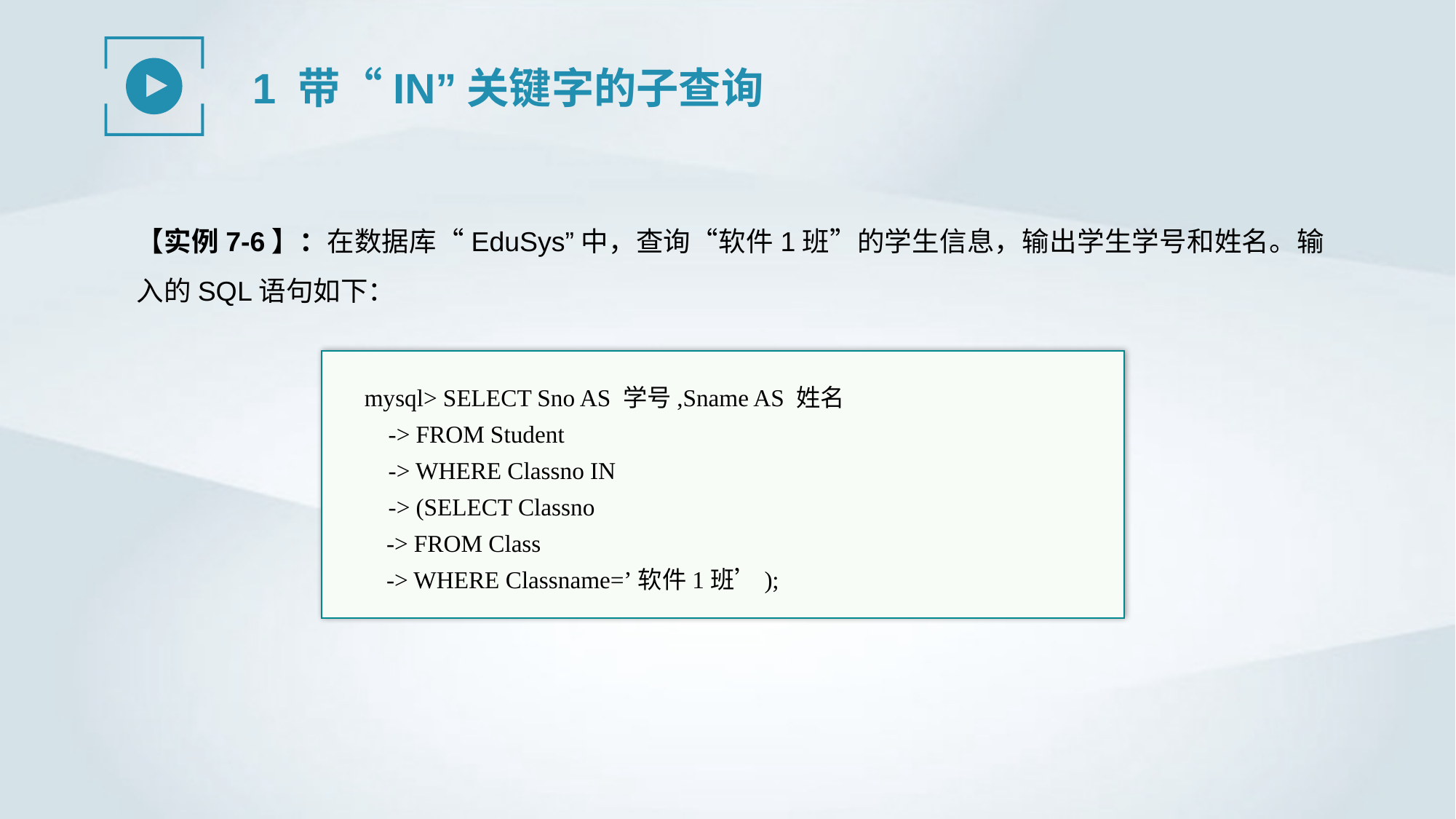

1 带“IN”关键字的子查询
【实例7-6】：在数据库“EduSys”中，查询“软件1班”的学生信息，输出学生学号和姓名。输入的SQL语句如下：
mysql> SELECT Sno AS 学号,Sname AS 姓名
    -> FROM Student
    -> WHERE Classno IN
    -> (SELECT Classno
-> FROM Class
-> WHERE Classname=’软件1班’);